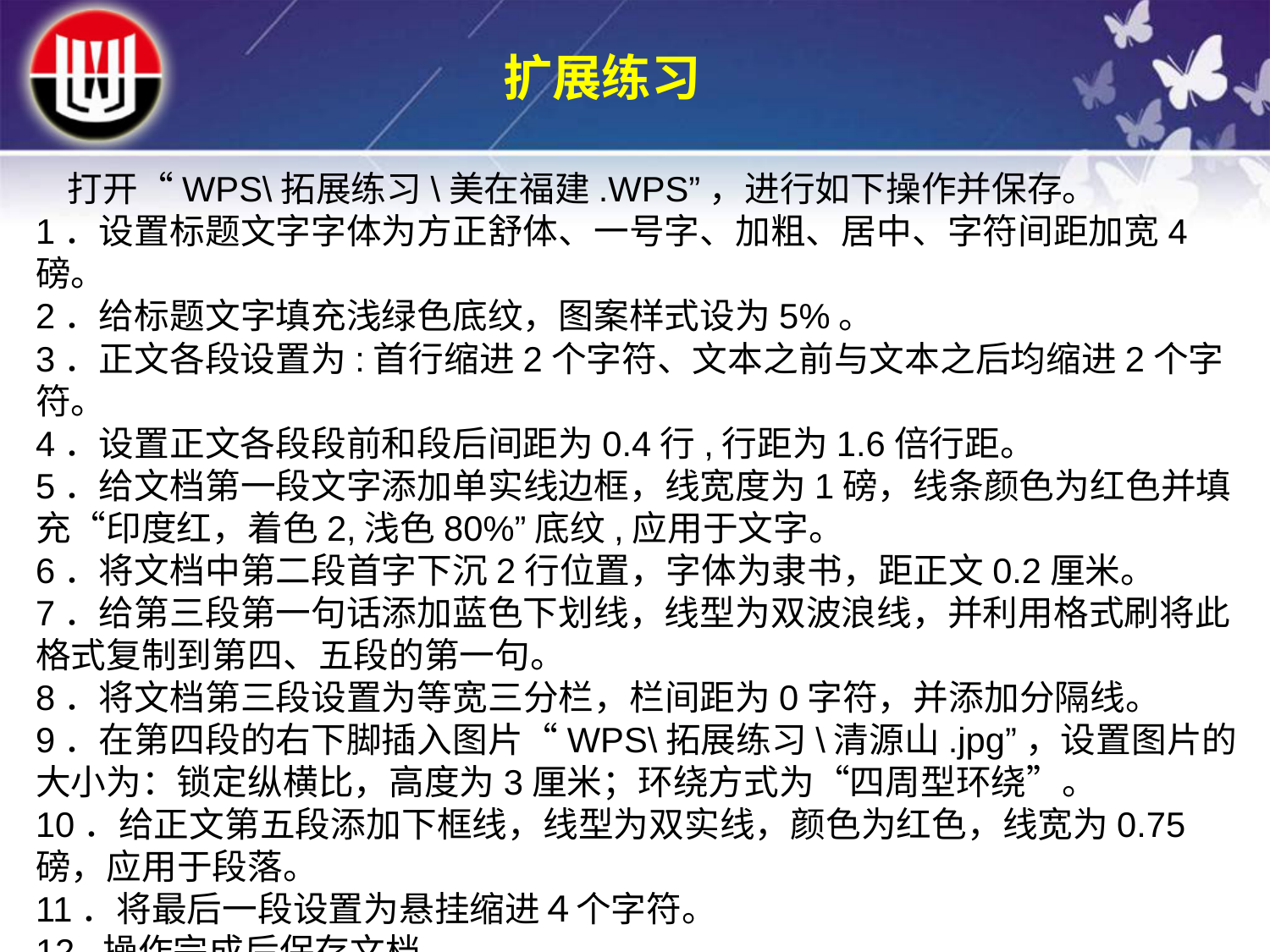

扩展练习
   打开“WPS\拓展练习\美在福建.WPS”，进行如下操作并保存。1．设置标题文字字体为方正舒体、一号字、加粗、居中、字符间距加宽4磅。2．给标题文字填充浅绿色底纹，图案样式设为5%。3．正文各段设置为:首行缩进2个字符、文本之前与文本之后均缩进2个字符。4．设置正文各段段前和段后间距为0.4行,行距为1.6倍行距。5．给文档第一段文字添加单实线边框，线宽度为1磅，线条颜色为红色并填充“印度红，着色2,浅色80%”底纹,应用于文字。6．将文档中第二段首字下沉2行位置，字体为隶书，距正文0.2厘米。7．给第三段第一句话添加蓝色下划线，线型为双波浪线，并利用格式刷将此格式复制到第四、五段的第一句。8．将文档第三段设置为等宽三分栏，栏间距为0字符，并添加分隔线。9．在第四段的右下脚插入图片“WPS\拓展练习\清源山.jpg”，设置图片的大小为：锁定纵横比，高度为3厘米；环绕方式为“四周型环绕”。10．给正文第五段添加下框线，线型为双实线，颜色为红色，线宽为0.75磅，应用于段落。11．将最后一段设置为悬挂缩进４个字符。 12. 操作完成后保存文档。